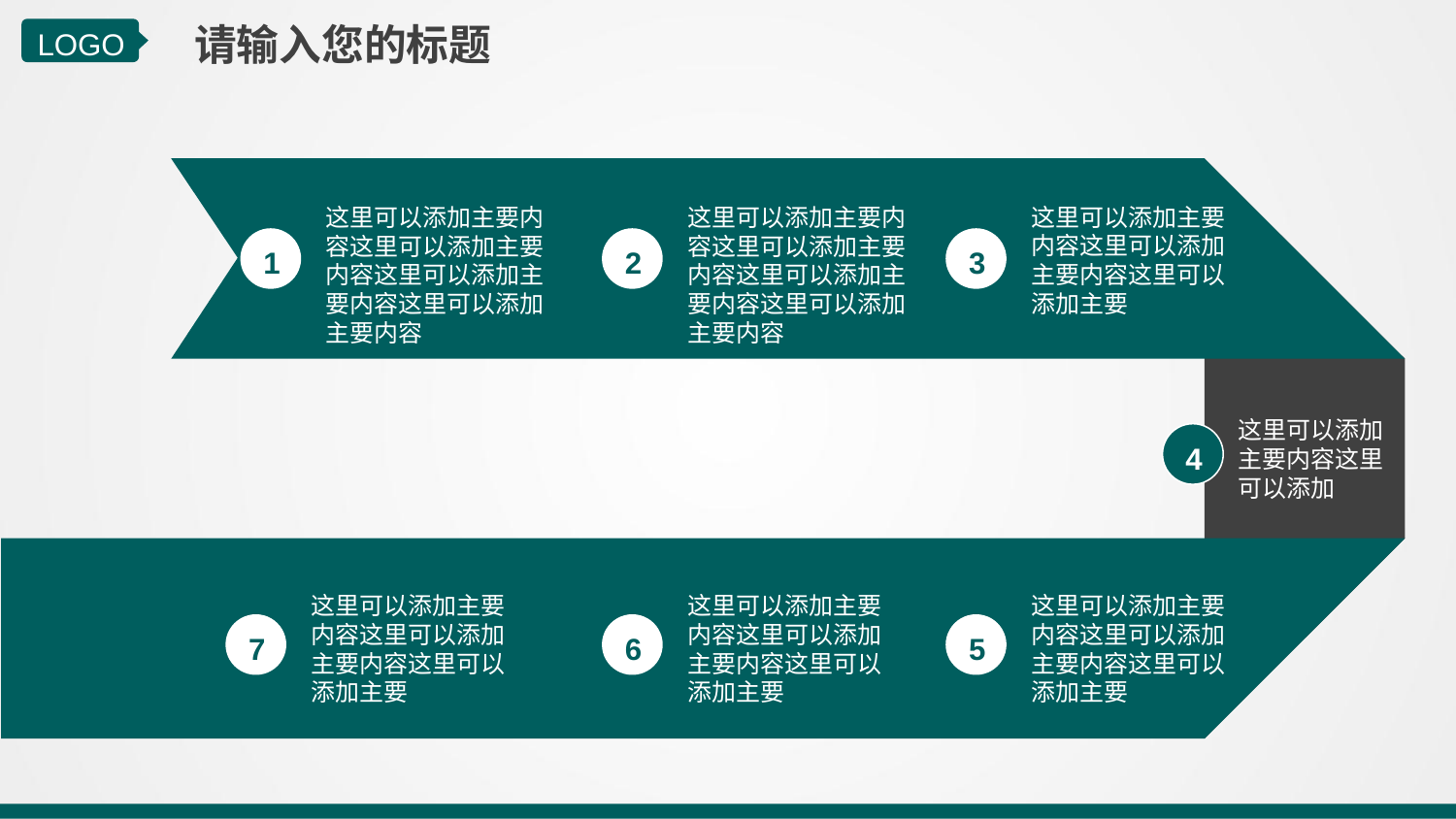

请输入您的标题
LOGO

这里可以添加主要内容这里可以添加主要内容这里可以添加主要内容这里可以添加主要内容
这里可以添加主要内容这里可以添加主要内容这里可以添加主要内容这里可以添加主要内容
这里可以添加主要内容这里可以添加主要内容这里可以添加主要
1
2
3
这里可以添加主要内容这里可以添加
4

这里可以添加主要内容这里可以添加主要内容这里可以添加主要
这里可以添加主要内容这里可以添加主要内容这里可以添加主要
这里可以添加主要内容这里可以添加主要内容这里可以添加主要
7
6
5